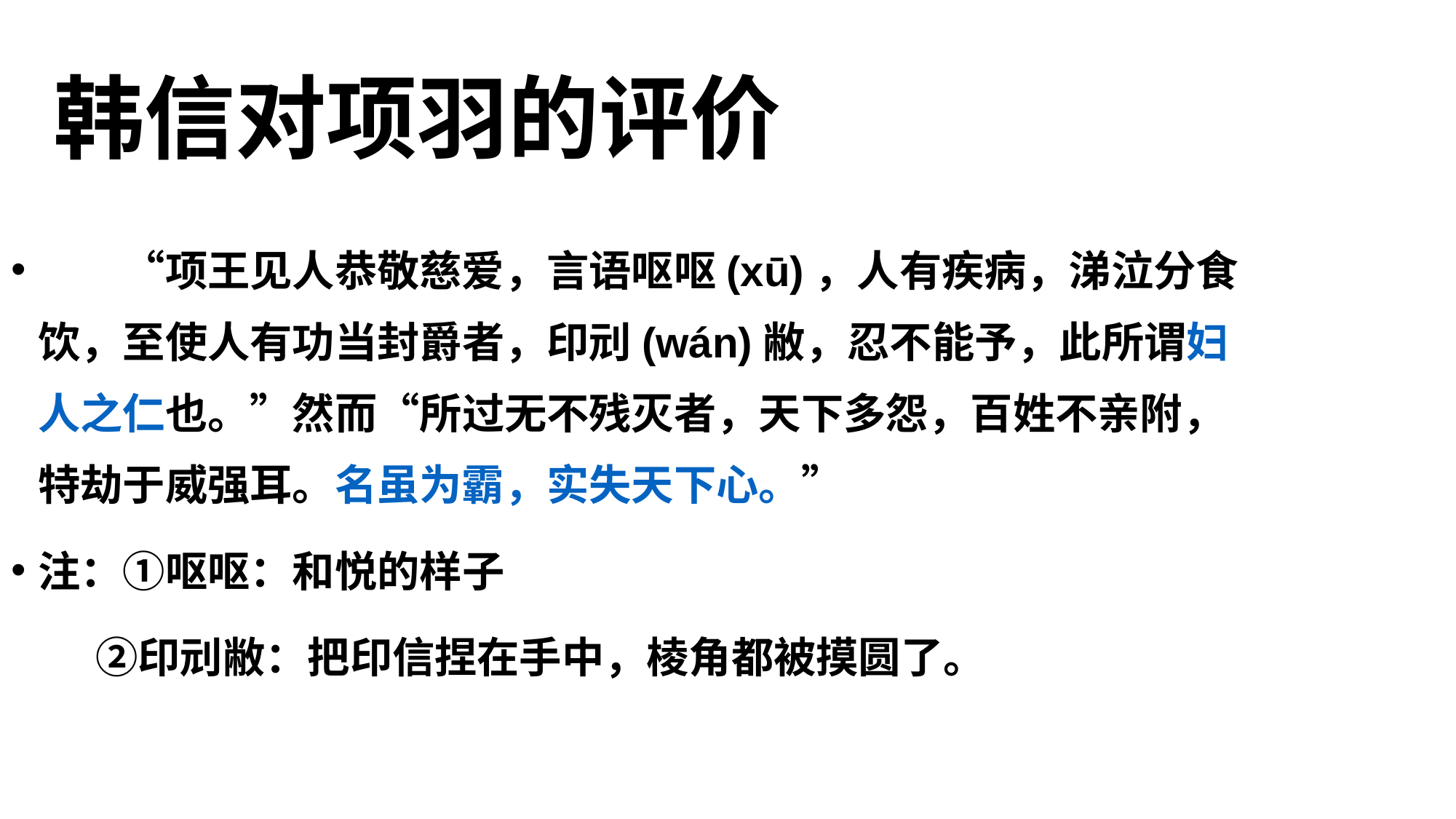

韩信对项羽的评价
　　“项王见人恭敬慈爱，言语呕呕(xū)，人有疾病，涕泣分食饮，至使人有功当封爵者，印刓(wán)敝，忍不能予，此所谓妇人之仁也。”然而“所过无不残灭者，天下多怨，百姓不亲附，特劫于威强耳。名虽为霸，实失天下心。”
注：①呕呕：和悦的样子
　　②印刓敝：把印信捏在手中，棱角都被摸圆了。